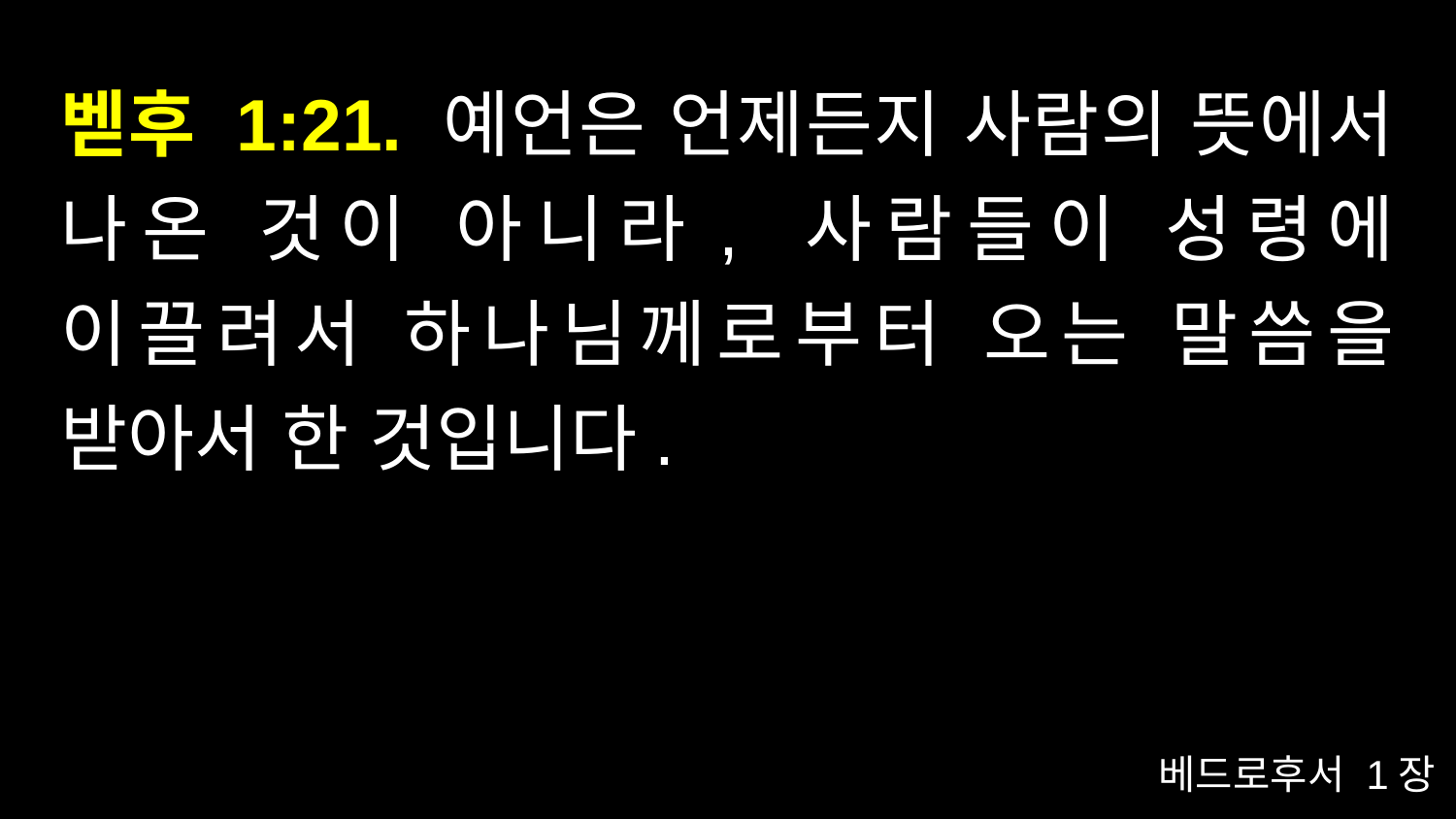

# 벧후 1:21. 예언은 언제든지 사람의 뜻에서 나온 것이 아니라, 사람들이 성령에 이끌려서 하나님께로부터 오는 말씀을 받아서 한 것입니다.
베드로후서 1장